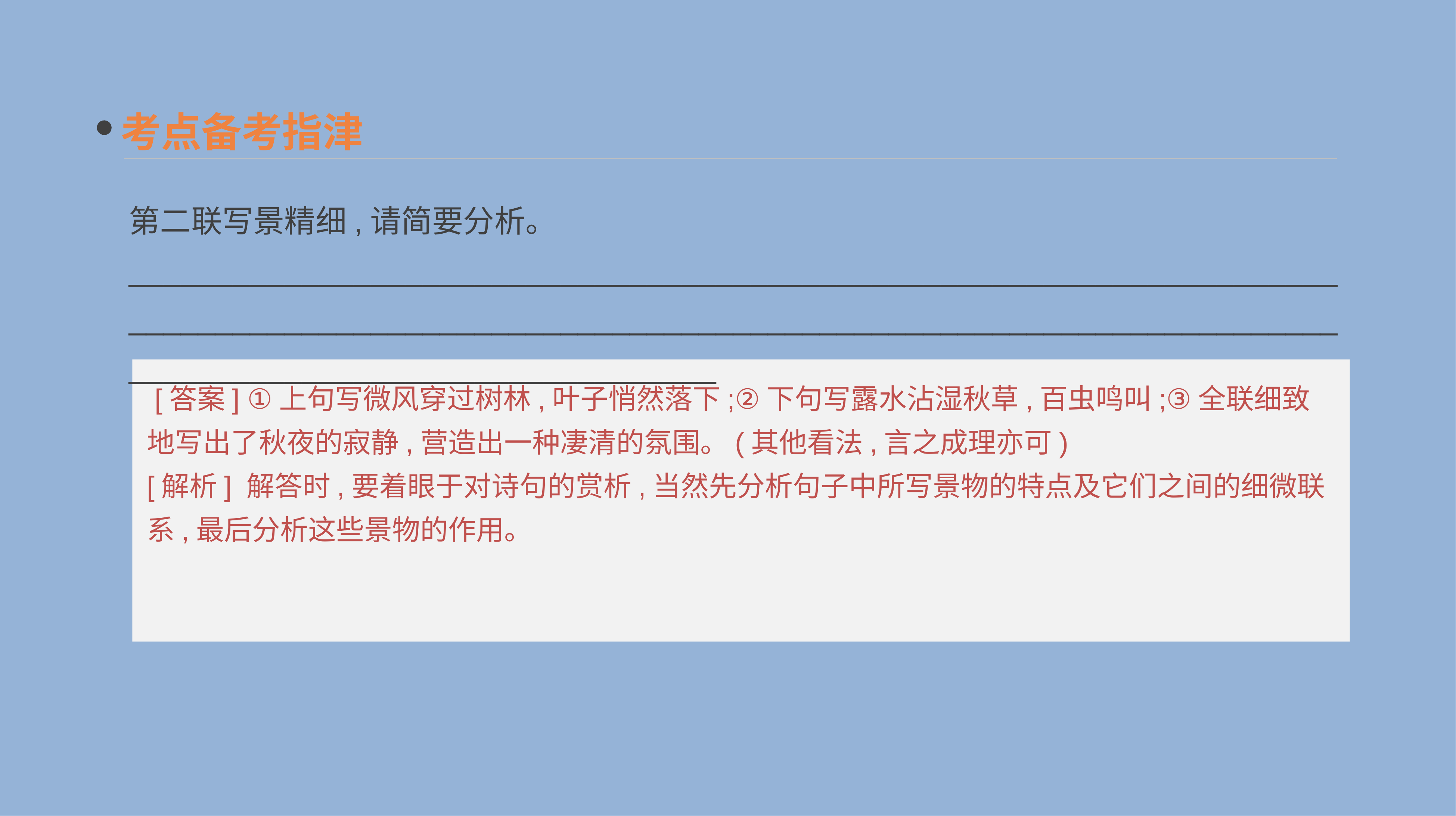

考点备考指津

第二联写景精细,请简要分析。
______________________________________________________________________________________________________________________________________________________________________________

 [答案] ①上句写微风穿过树林,叶子悄然落下;②下句写露水沾湿秋草,百虫鸣叫;③全联细致地写出了秋夜的寂静,营造出一种凄清的氛围。(其他看法,言之成理亦可)
[解析] 解答时,要着眼于对诗句的赏析,当然先分析句子中所写景物的特点及它们之间的细微联系,最后分析这些景物的作用。